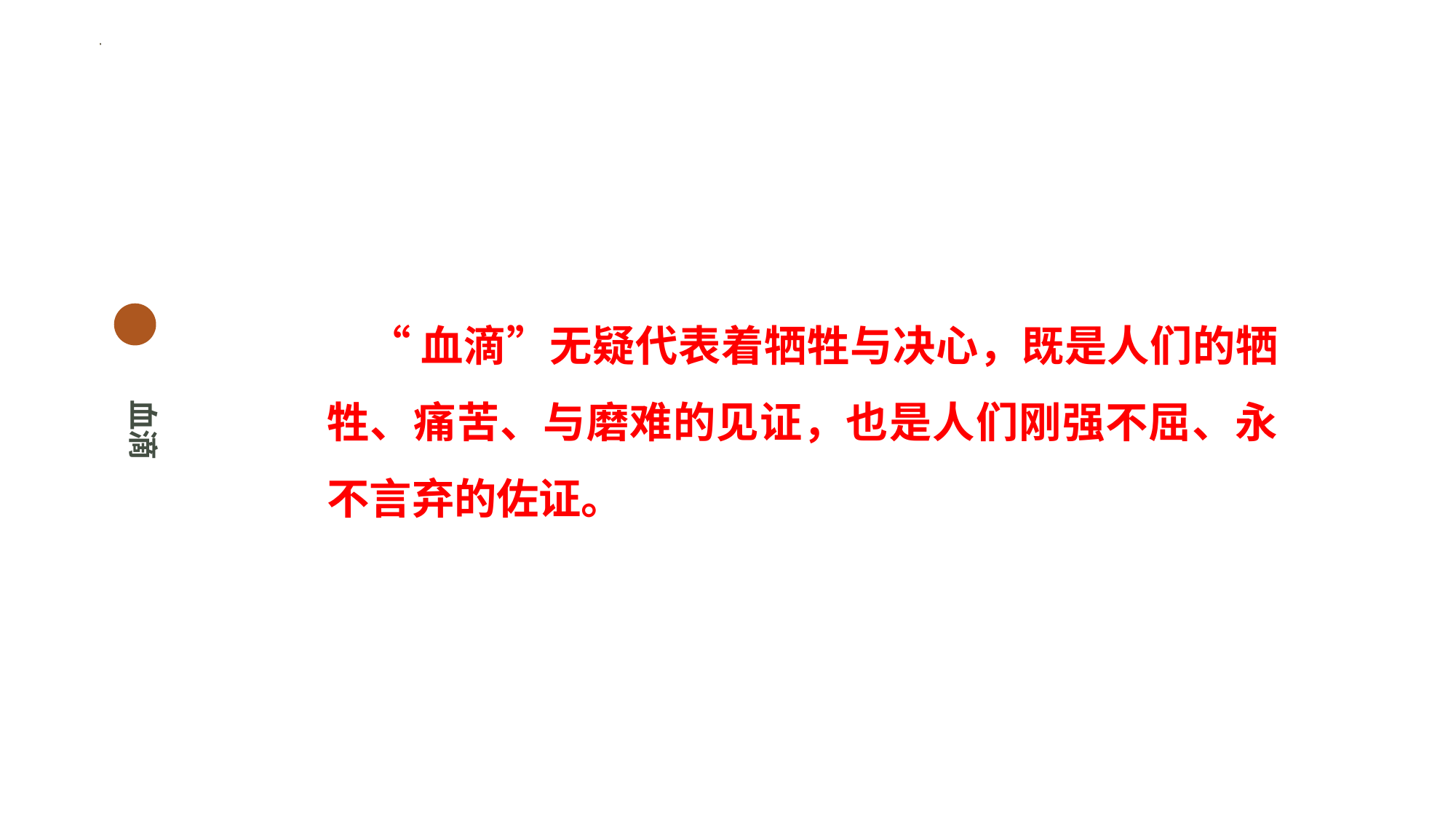

“血滴”无疑代表着牺牲与决心，既是人们的牺牲、痛苦、与磨难的见证，也是人们刚强不屈、永不言弃的佐证。

血滴